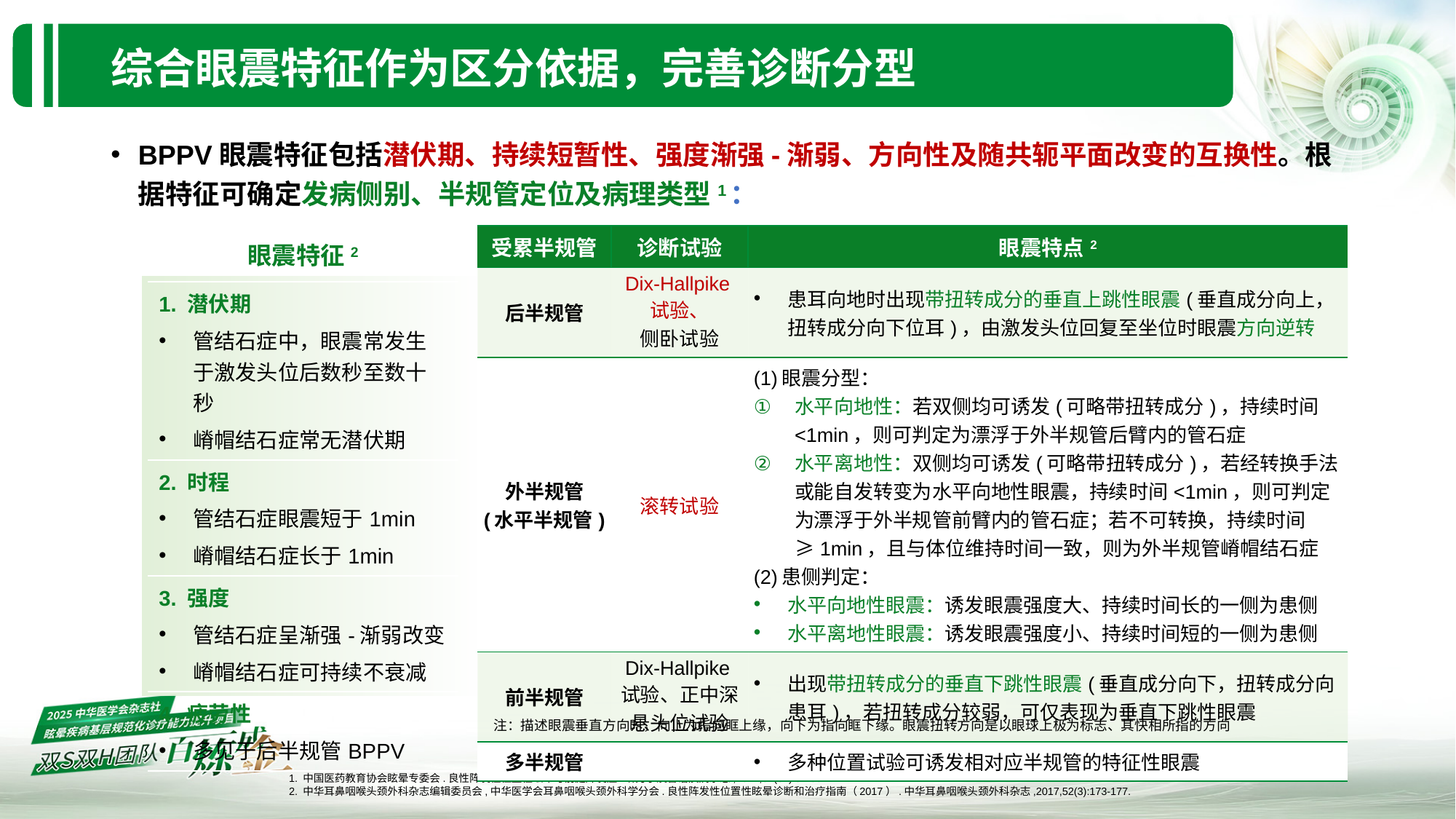

综合眼震特征作为区分依据，完善诊断分型
BPPV眼震特征包括潜伏期、持续短暂性、强度渐强-渐弱、方向性及随共轭平面改变的互换性。根据特征可确定发病侧别、半规管定位及病理类型1：
| 受累半规管 | 诊断试验 | 眼震特点2 |
| --- | --- | --- |
| 后半规管 | Dix-Hallpike试验、 侧卧试验 | 患耳向地时出现带扭转成分的垂直上跳性眼震(垂直成分向上，扭转成分向下位耳)，由激发头位回复至坐位时眼震方向逆转 |
| 外半规管 (水平半规管) | 滚转试验 | (1)眼震分型： 水平向地性：若双侧均可诱发(可略带扭转成分)，持续时间<1min，则可判定为漂浮于外半规管后臂内的管石症 水平离地性：双侧均可诱发(可略带扭转成分)，若经转换手法或能自发转变为水平向地性眼震，持续时间<1min，则可判定为漂浮于外半规管前臂内的管石症；若不可转换，持续时间≥1min，且与体位维持时间一致，则为外半规管嵴帽结石症 (2)患侧判定： 水平向地性眼震：诱发眼震强度大、持续时间长的一侧为患侧 水平离地性眼震：诱发眼震强度小、持续时间短的一侧为患侧 |
| 前半规管 | Dix-Hallpike试验、正中深悬头位试验 | 出现带扭转成分的垂直下跳性眼震(垂直成分向下，扭转成分向患耳)，若扭转成分较弱，可仅表现为垂直下跳性眼震 |
| 多半规管 |  | 多种位置试验可诱发相对应半规管的特征性眼震 |
眼震特征2

| 1. 潜伏期 管结石症中，眼震常发生于激发头位后数秒至数十秒 嵴帽结石症常无潜伏期 |
| --- |
| 2. 时程 管结石症眼震短于1min 嵴帽结石症长于1min |
| 3. 强度 管结石症呈渐强-渐弱改变 嵴帽结石症可持续不衰减 |
| 4. 疲劳性 多见于后半规管BPPV |
注：描述眼震垂直方向时，向上为指向眶上缘，向下为指向眶下缘。眼震扭转方向是以眼球上极为标志、其快相所指的方向
1. 中国医药教育协会眩晕专委会.良性阵发性位置性眩晕与前庭阵发症.听力学及言语疾病杂志,2024,32(01):92-95.
2. 中华耳鼻咽喉头颈外科杂志编辑委员会,中华医学会耳鼻咽喉头颈外科学分会.良性阵发性位置性眩晕诊断和治疗指南（2017）.中华耳鼻咽喉头颈外科杂志,2017,52(3):173-177.